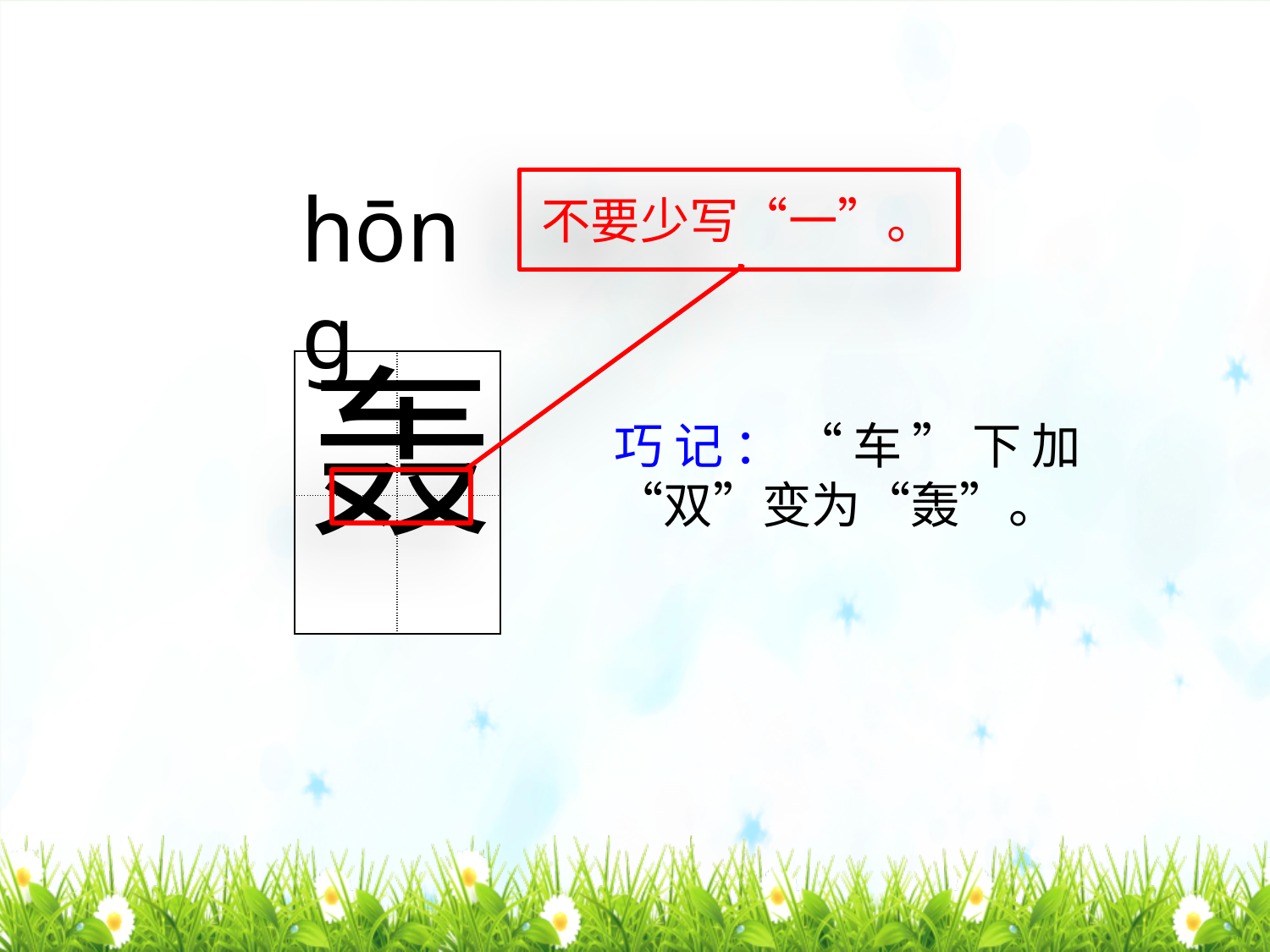

hōng
不要少写“一”。
轰
|  |  |
| --- | --- |
|  |  |
巧记：“车”下加“双”变为“轰”。